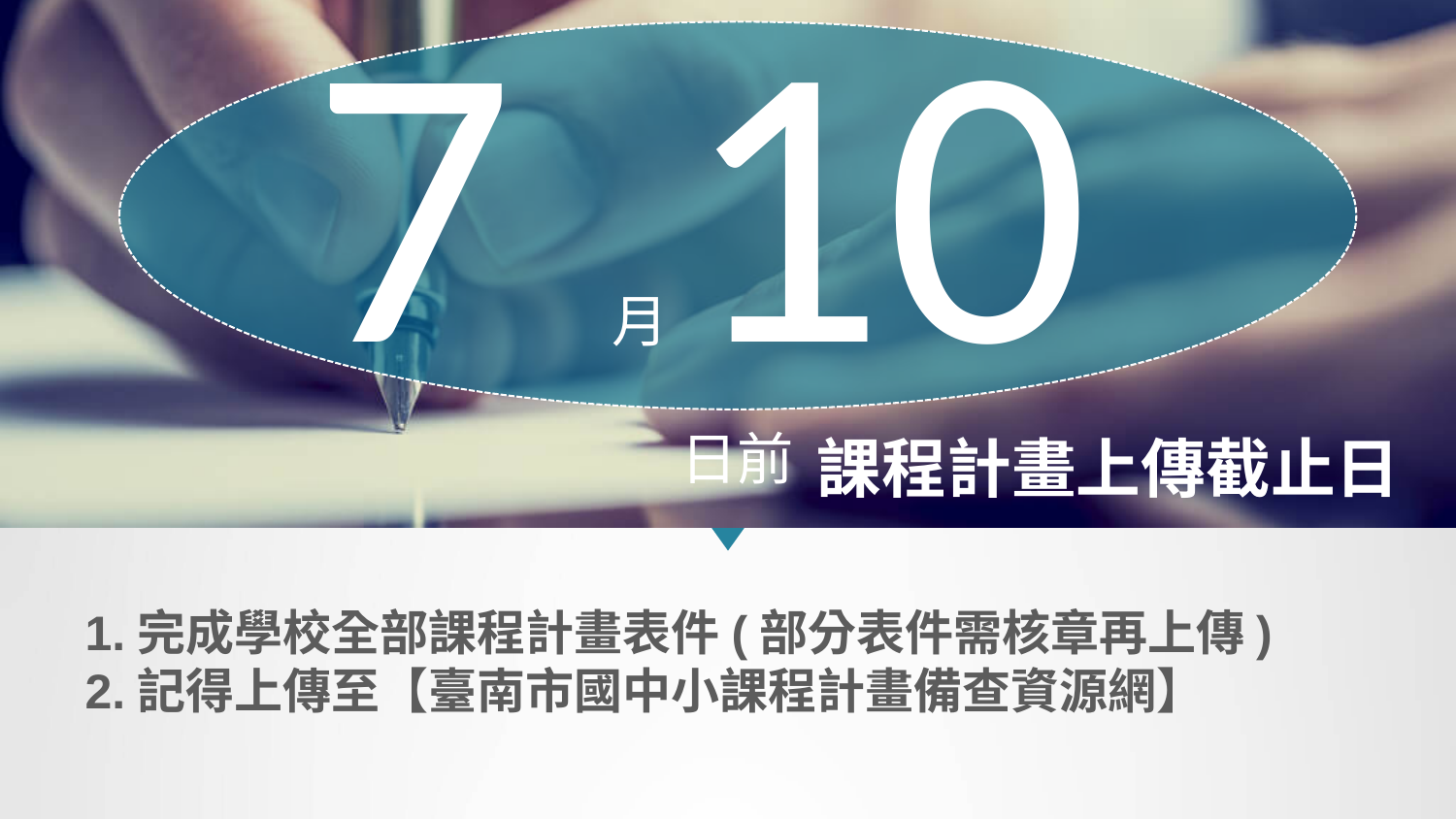

7月10日前
課程計畫上傳截止日

1.完成學校全部課程計畫表件(部分表件需核章再上傳)
2.記得上傳至【臺南市國中小課程計畫備查資源網】